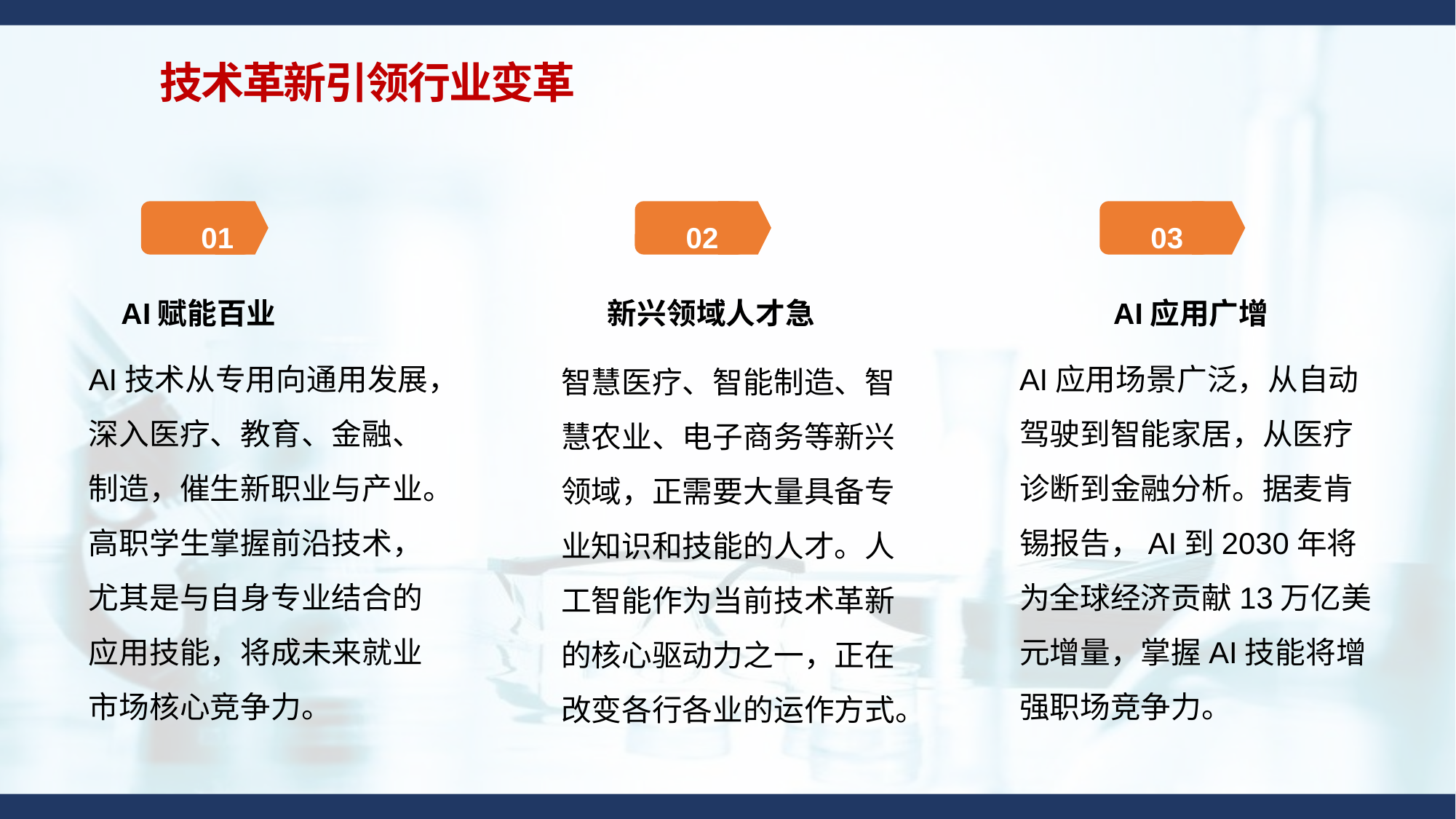

技术革新引领行业变革
01
02
03

AI赋能百业
新兴领域人才急
AI应用广增
AI应用场景广泛，从自动驾驶到智能家居，从医疗诊断到金融分析。据麦肯锡报告，AI到2030年将为全球经济贡献13万亿美元增量，掌握AI技能将增强职场竞争力。
AI技术从专用向通用发展，深入医疗、教育、金融、制造，催生新职业与产业。高职学生掌握前沿技术，尤其是与自身专业结合的应用技能，将成未来就业市场核心竞争力。
智慧医疗、智能制造、智慧农业、电子商务等新兴领域，正需要大量具备专业知识和技能的人才。人工智能作为当前技术革新的核心驱动力之一，正在改变各行各业的运作方式。